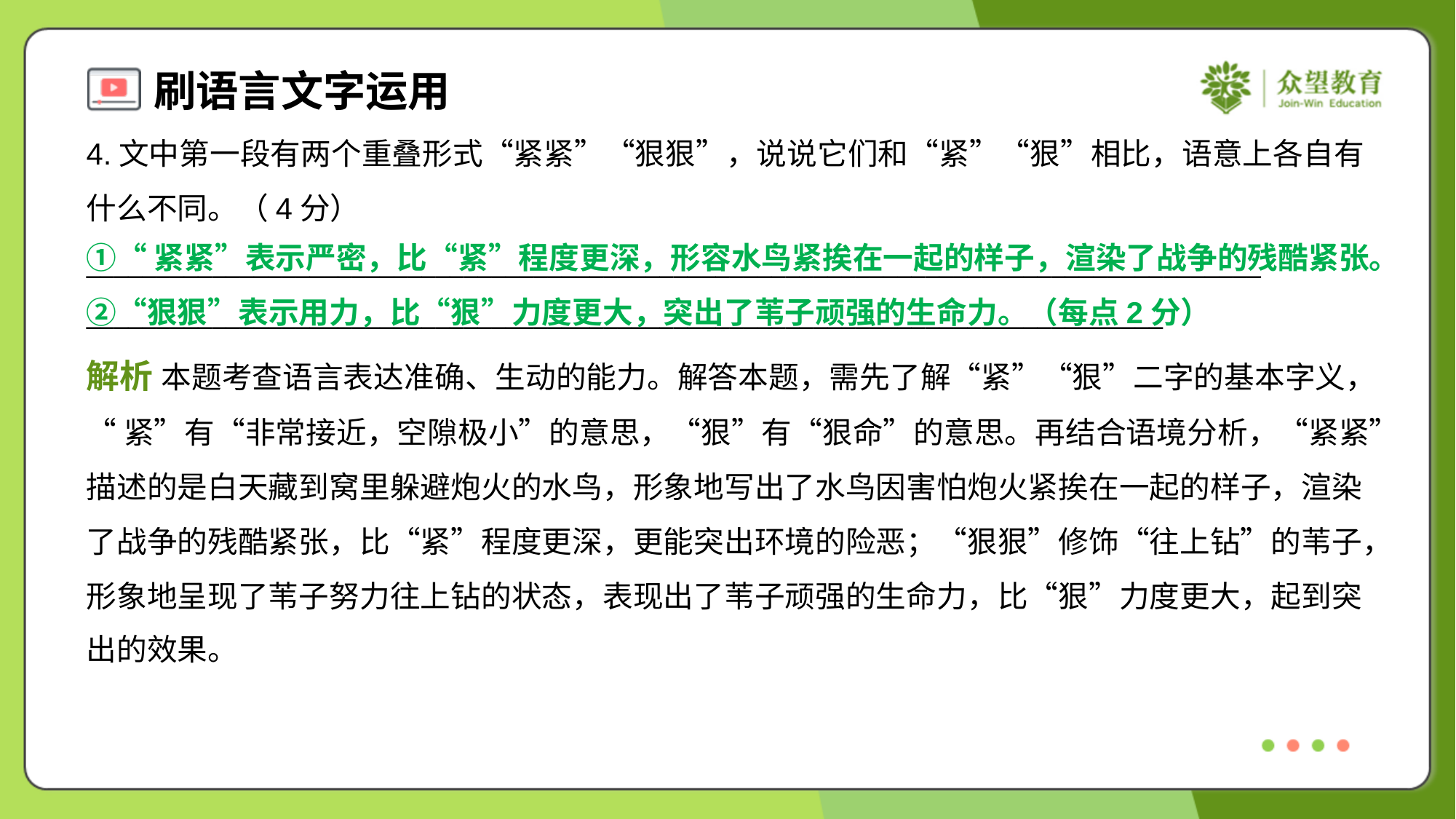

4.文中第一段有两个重叠形式“紧紧”“狠狠”，说说它们和“紧”“狠”相比，语意上各自有
什么不同。（4分）
____________________________________________________________________________________
_____________________________________________________________________________
①“紧紧”表示严密，比“紧”程度更深，形容水鸟紧挨在一起的样子，渲染了战争的残酷紧张。②“狠狠”表示用力，比“狠”力度更大，突出了苇子顽强的生命力。（每点2分）
解析 本题考查语言表达准确、生动的能力。解答本题，需先了解“紧”“狠”二字的基本字义，
“紧”有“非常接近，空隙极小”的意思，“狠”有“狠命”的意思。再结合语境分析，“紧紧”
描述的是白天藏到窝里躲避炮火的水鸟，形象地写出了水鸟因害怕炮火紧挨在一起的样子，渲染
了战争的残酷紧张，比“紧”程度更深，更能突出环境的险恶；“狠狠”修饰“往上钻”的苇子，
形象地呈现了苇子努力往上钻的状态，表现出了苇子顽强的生命力，比“狠”力度更大，起到突
出的效果。